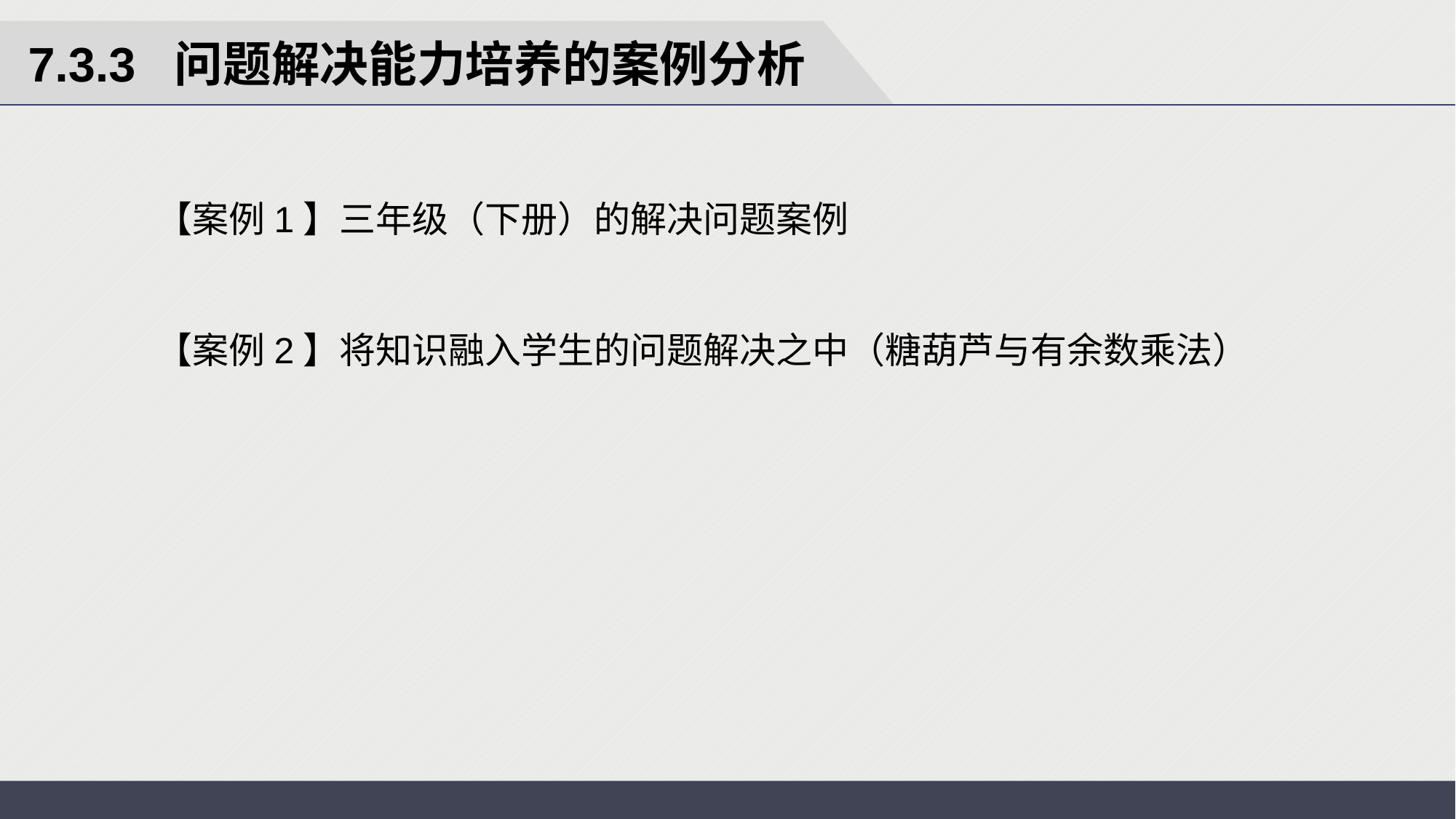

7.3.3  问题解决能力培养的案例分析
【案例1】三年级（下册）的解决问题案例

【案例2】将知识融入学生的问题解决之中（糖葫芦与有余数乘法）